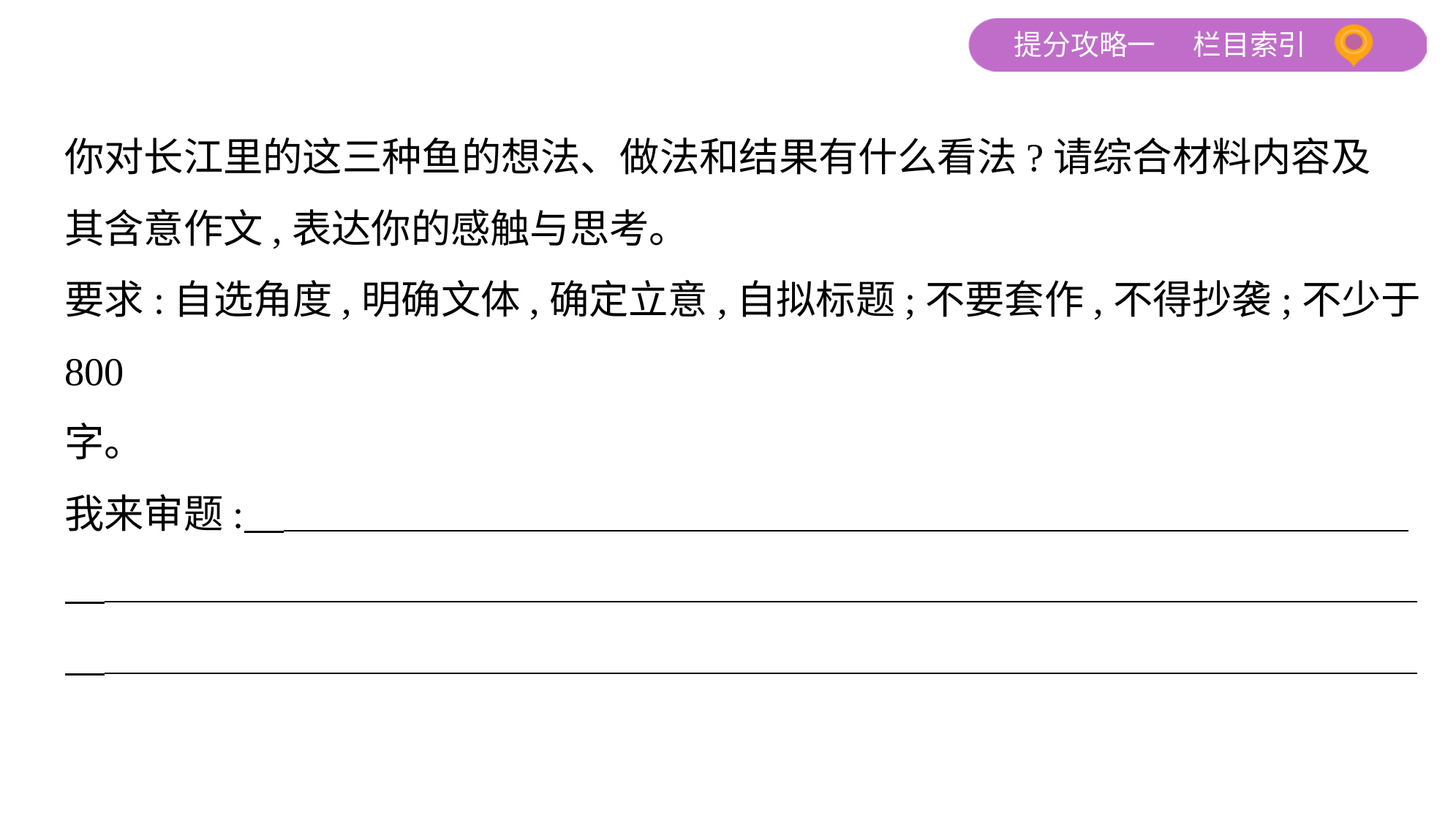

你对长江里的这三种鱼的想法、做法和结果有什么看法?请综合材料内容及
其含意作文,表达你的感触与思考。
要求:自选角度,明确文体,确定立意,自拟标题;不要套作,不得抄袭;不少于800
字。
我来审题: